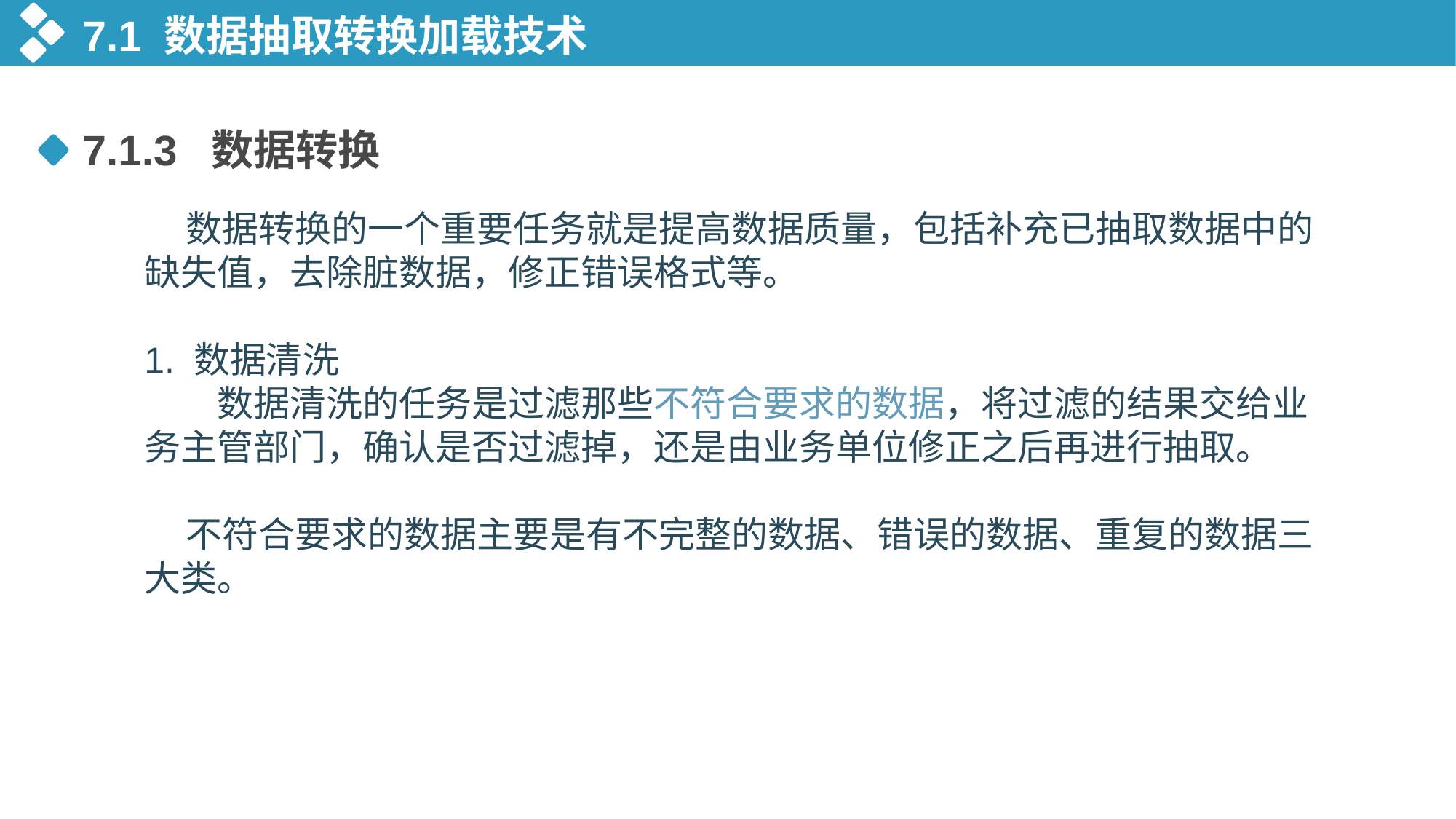

7.1 数据抽取转换加载技术

7.1.3  数据转换

    数据转换的一个重要任务就是提高数据质量，包括补充已抽取数据中的缺失值，去除脏数据，修正错误格式等。

1. 数据清洗
　　数据清洗的任务是过滤那些不符合要求的数据，将过滤的结果交给业务主管部门，确认是否过滤掉，还是由业务单位修正之后再进行抽取。

    不符合要求的数据主要是有不完整的数据、错误的数据、重复的数据三大类。